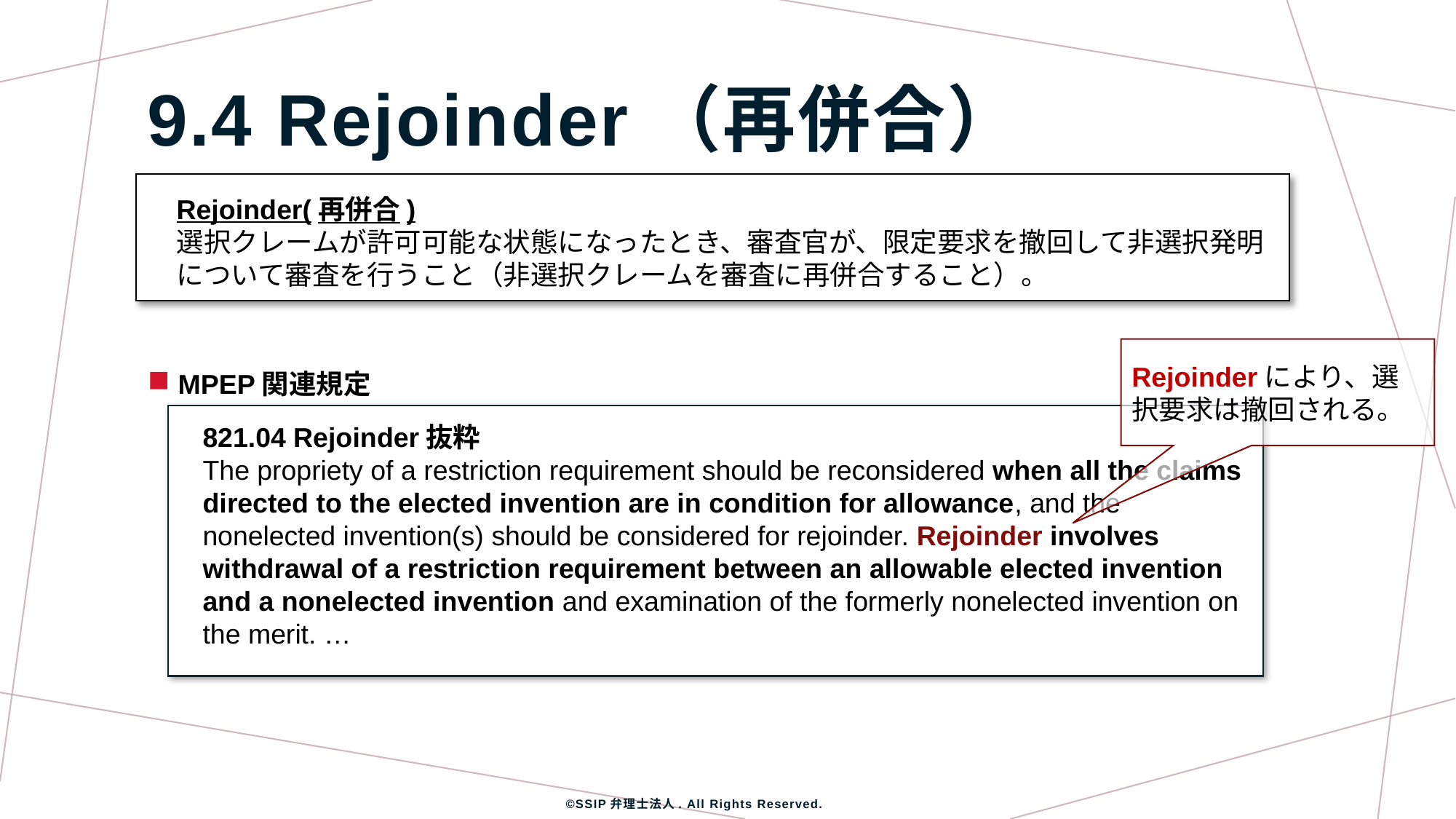

9.4 Rejoinder（再併合）

Rejoinder(再併合)
選択クレームが許可可能な状態になったとき、審査官が、限定要求を撤回して非選択発明について審査を行うこと（非選択クレームを審査に再併合すること）。
Rejoinderにより、選択要求は撤回される。
MPEP関連規定

821.04 Rejoinder抜粋
The propriety of a restriction requirement should be reconsidered when all the claims directed to the elected invention are in condition for allowance, and the nonelected invention(s) should be considered for rejoinder. Rejoinder involves withdrawal of a restriction requirement between an allowable elected invention and a nonelected invention and examination of the formerly nonelected invention on the merit. …
©SSIP弁理士法人. All Rights Reserved.